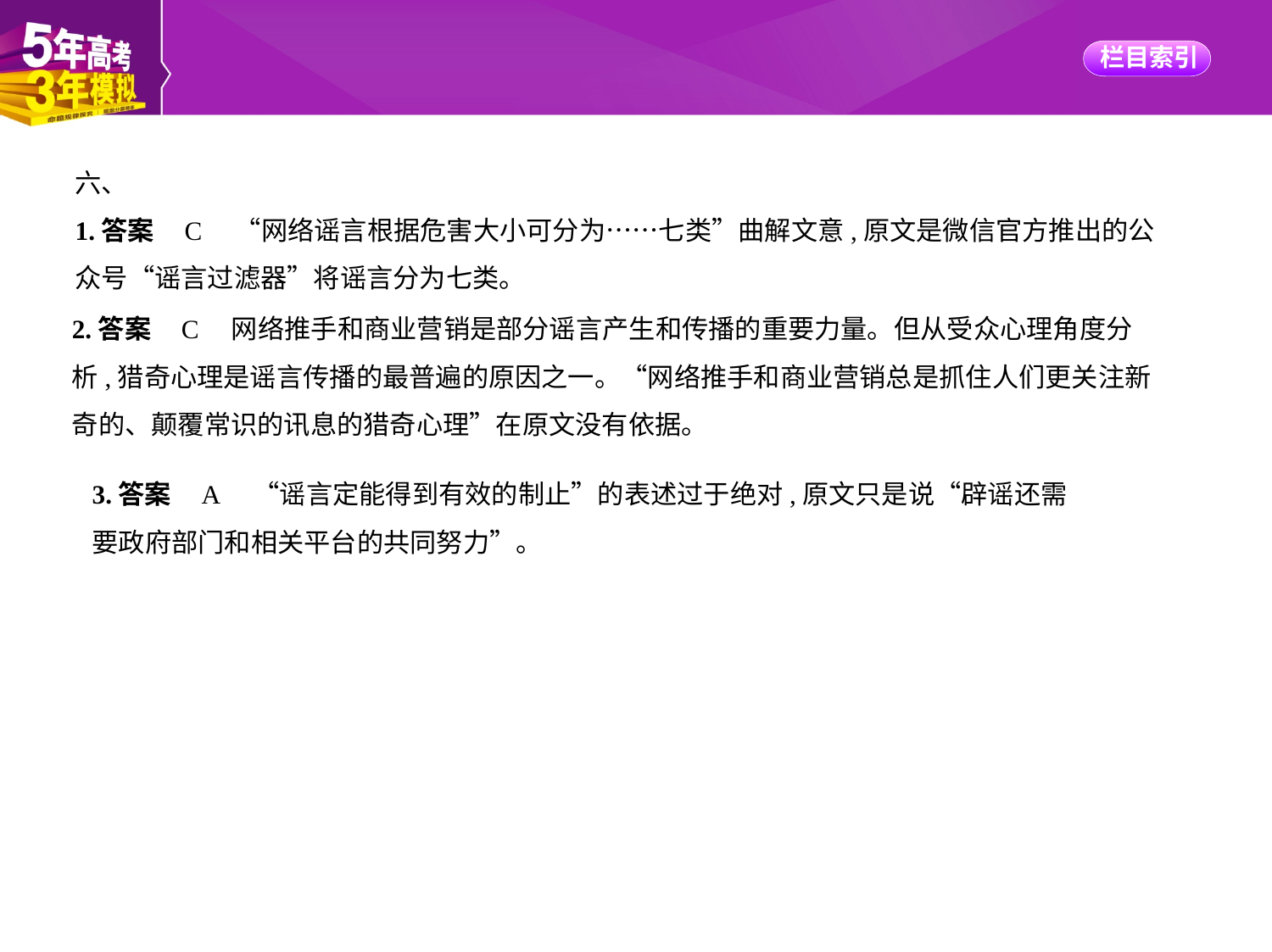

六、
1.答案    C　“网络谣言根据危害大小可分为……七类”曲解文意,原文是微信官方推出的公
众号“谣言过滤器”将谣言分为七类。
2.答案    C　网络推手和商业营销是部分谣言产生和传播的重要力量。但从受众心理角度分
析,猎奇心理是谣言传播的最普遍的原因之一。“网络推手和商业营销总是抓住人们更关注新
奇的、颠覆常识的讯息的猎奇心理”在原文没有依据。
3.答案    A　“谣言定能得到有效的制止”的表述过于绝对,原文只是说“辟谣还需要政府部门和相关平台的共同努力”。